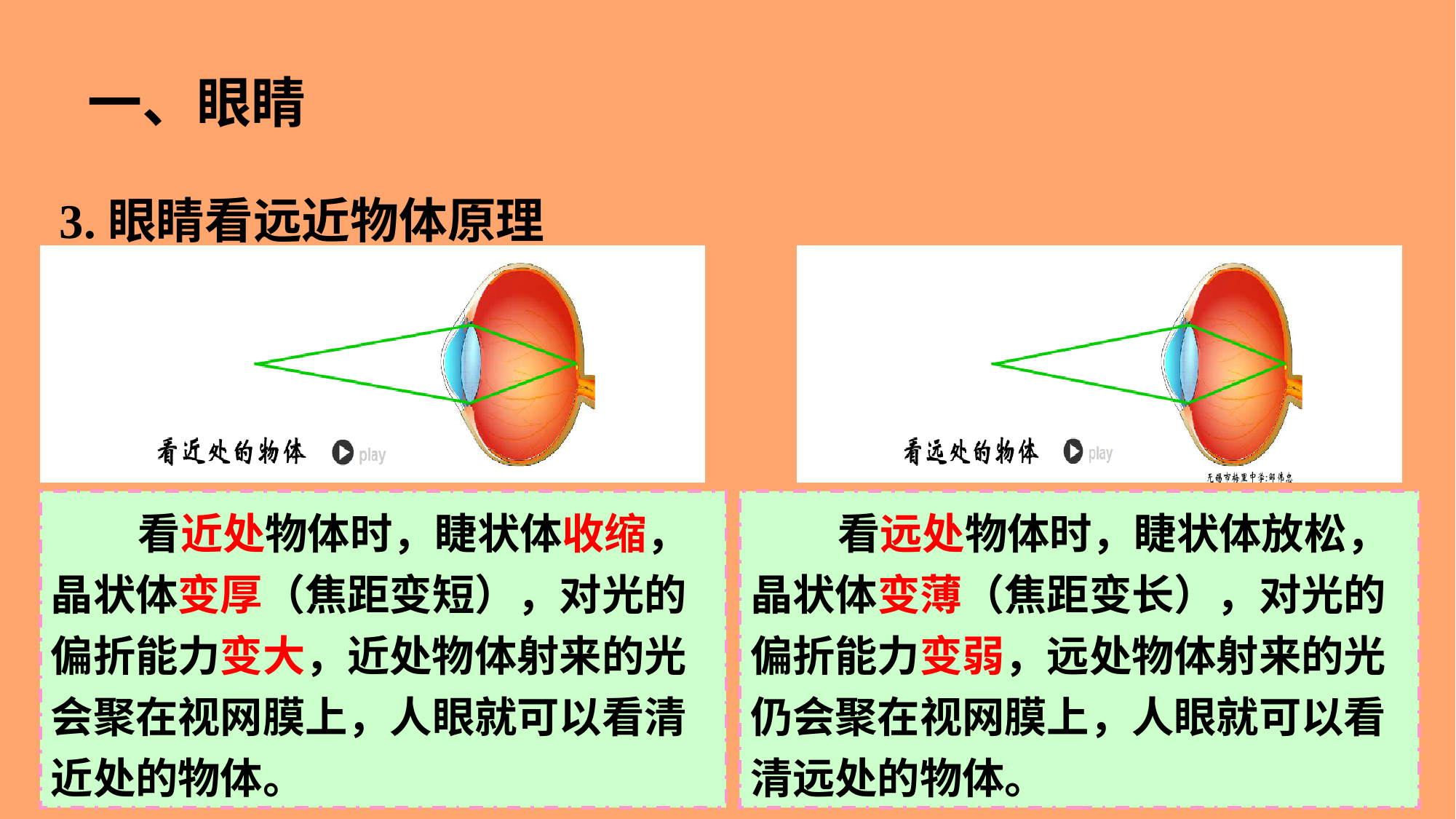

一、眼睛

3.眼睛看远近物体原理
        看近处物体时，睫状体收缩，晶状体变厚（焦距变短），对光的偏折能力变大，近处物体射来的光会聚在视网膜上，人眼就可以看清近处的物体。
        看远处物体时，睫状体放松，晶状体变薄（焦距变长），对光的偏折能力变弱，远处物体射来的光仍会聚在视网膜上，人眼就可以看清远处的物体。